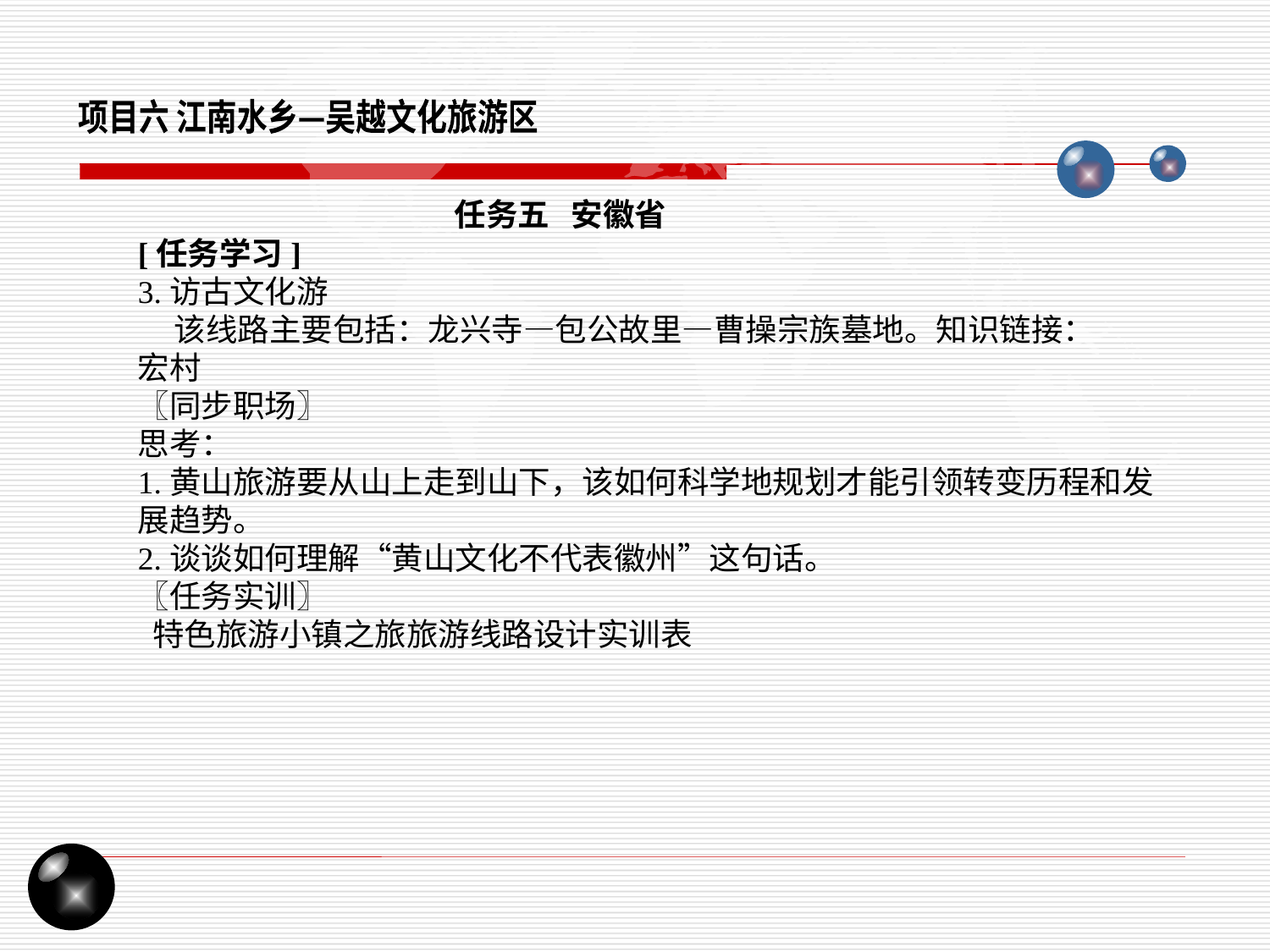

项目六 江南水乡—吴越文化旅游区
任务五   安徽省
[任务学习]
3.访古文化游
    该线路主要包括：龙兴寺—包公故里—曹操宗族墓地。知识链接：
宏村
〖同步职场〗
思考：
1.黄山旅游要从山上走到山下，该如何科学地规划才能引领转变历程和发展趋势。
2.谈谈如何理解“黄山文化不代表徽州”这句话。
〖任务实训〗
 特色旅游小镇之旅旅游线路设计实训表